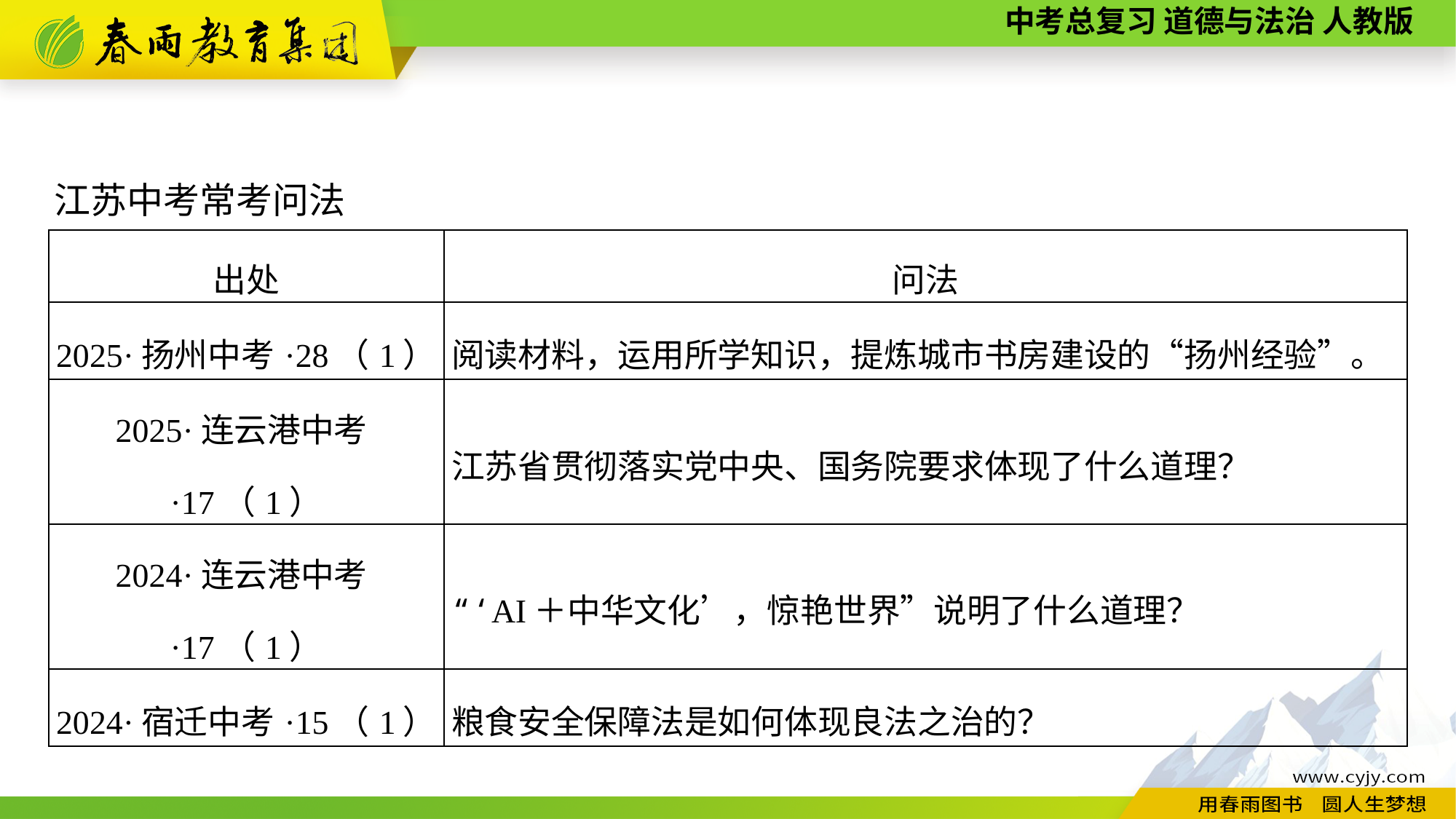

江苏中考常考问法
| 出处 | 问法 |
| --- | --- |
| 2025·扬州中考·28（1） | 阅读材料，运用所学知识，提炼城市书房建设的“扬州经验”。 |
| 2025·连云港中考·17（1） | 江苏省贯彻落实党中央、国务院要求体现了什么道理？ |
| 2024·连云港中考·17（1） | “‘AI＋中华文化’，惊艳世界”说明了什么道理？ |
| 2024·宿迁中考·15（1） | 粮食安全保障法是如何体现良法之治的？ |